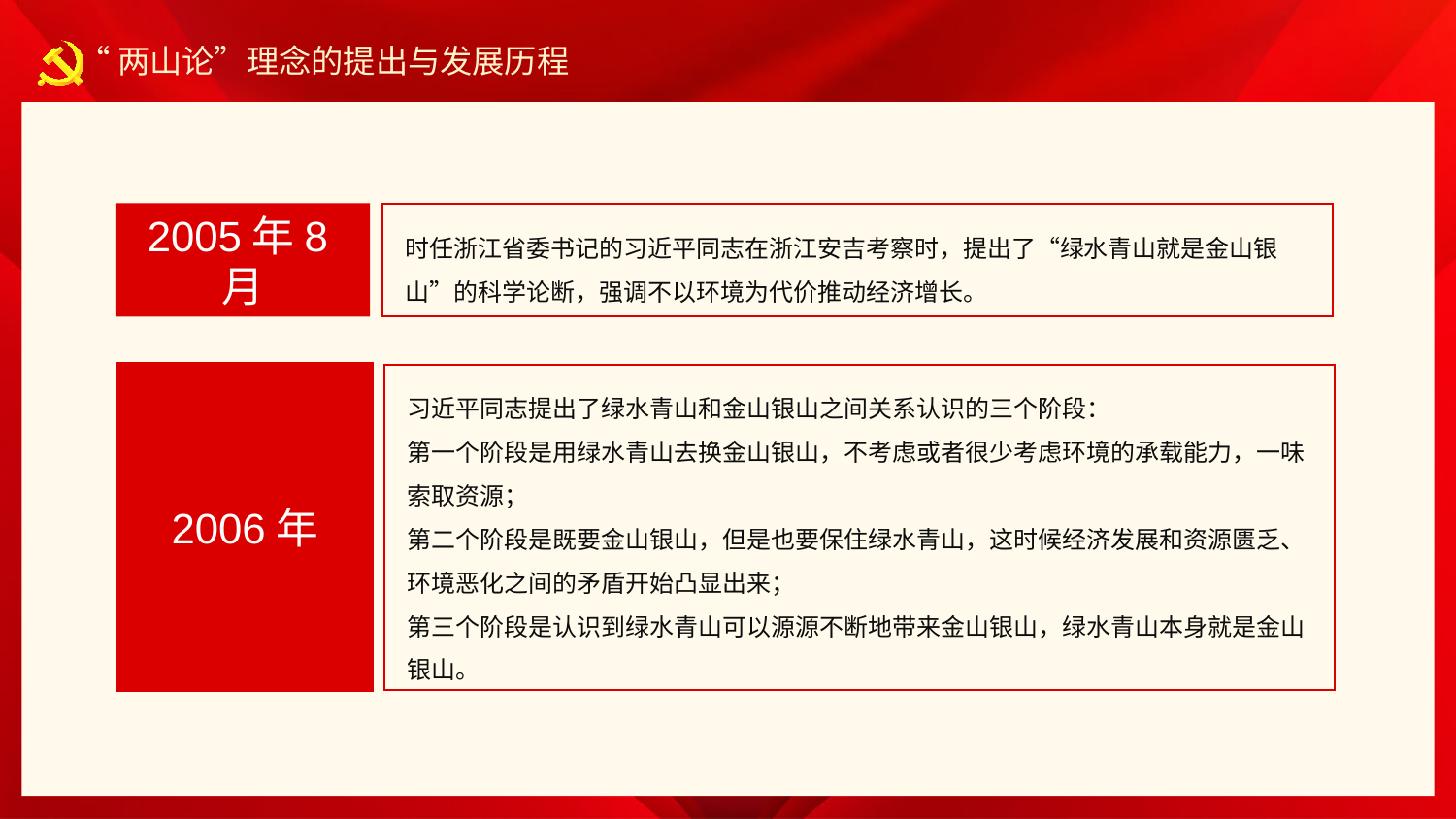

2005年8月

时任浙江省委书记的习近平同志在浙江安吉考察时，提出了“绿水青山就是金山银山”的科学论断，强调不以环境为代价推动经济增长。
2006年

习近平同志提出了绿水青山和金山银山之间关系认识的三个阶段：
第一个阶段是用绿水青山去换金山银山，不考虑或者很少考虑环境的承载能力，一味索取资源；
第二个阶段是既要金山银山，但是也要保住绿水青山，这时候经济发展和资源匮乏、环境恶化之间的矛盾开始凸显出来；
第三个阶段是认识到绿水青山可以源源不断地带来金山银山，绿水青山本身就是金山银山。